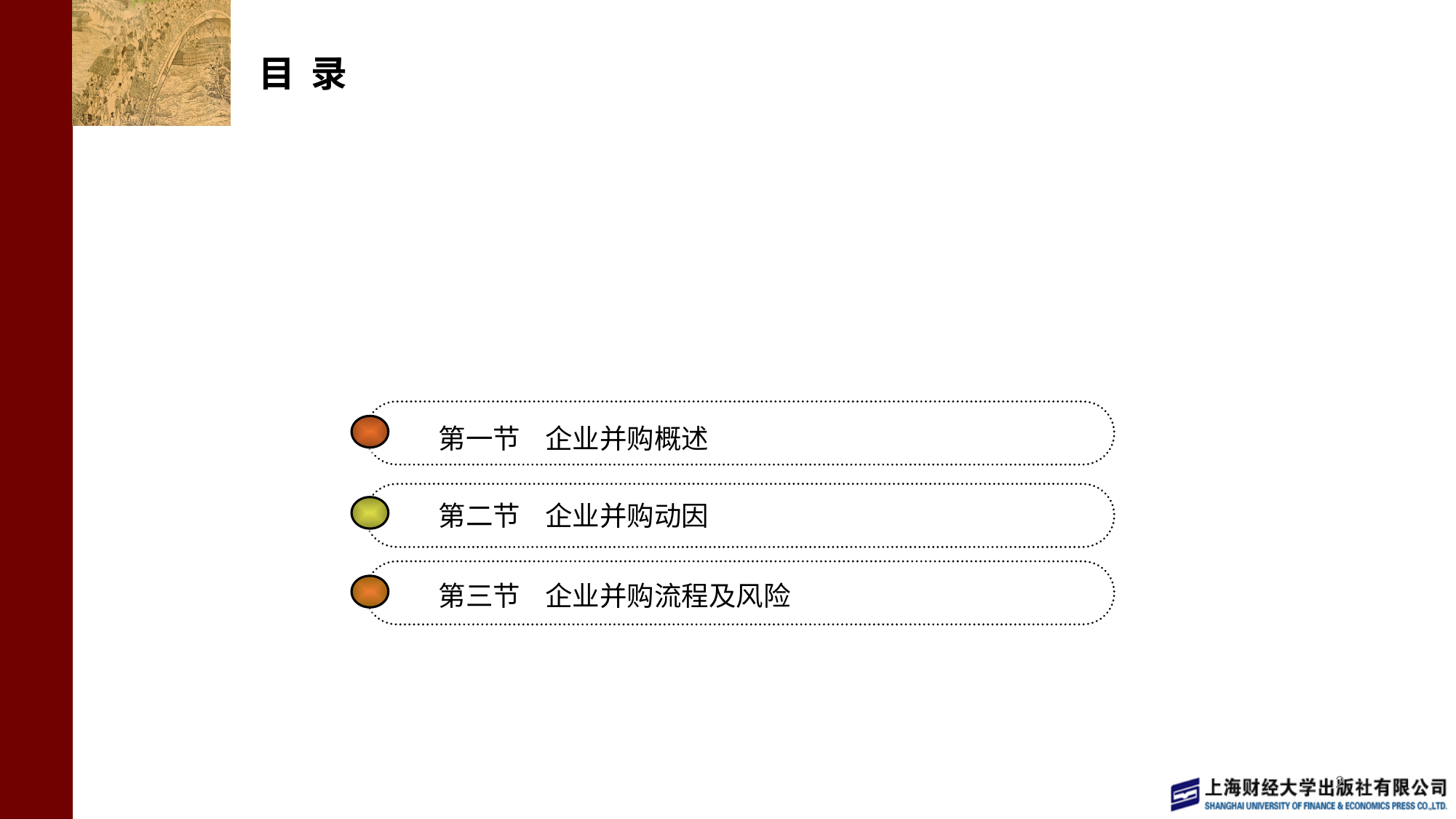

# 目  录

第一节    企业并购概述

第二节    企业并购动因

第三节    企业并购流程及风险

2